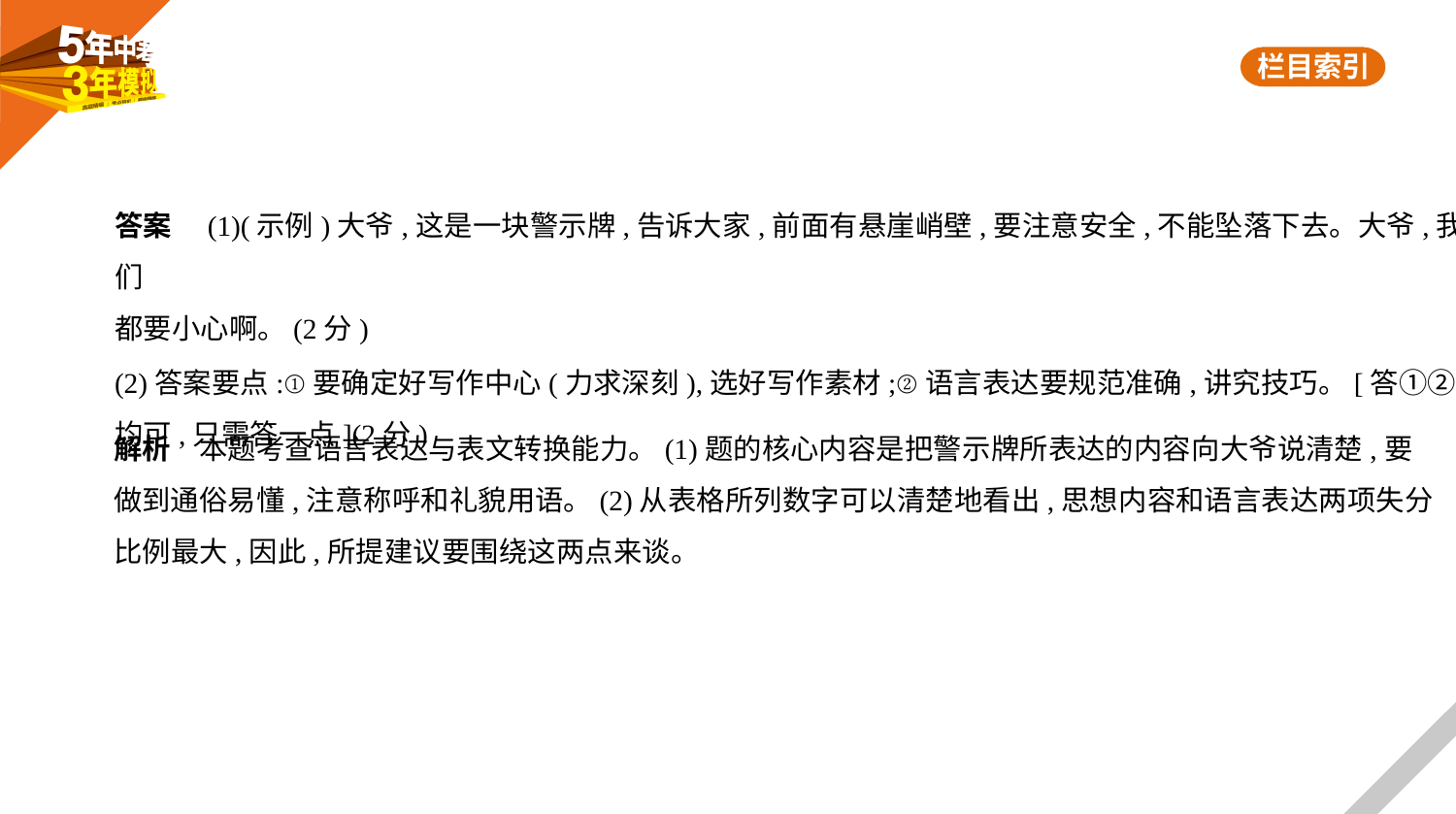

答案　(1)(示例)大爷,这是一块警示牌,告诉大家,前面有悬崖峭壁,要注意安全,不能坠落下去。大爷,我们
都要小心啊。(2分)
(2)答案要点:①要确定好写作中心(力求深刻),选好写作素材;②语言表达要规范准确,讲究技巧。[答①②
均可,只需答一点](2分)
解析　本题考查语言表达与表文转换能力。(1)题的核心内容是把警示牌所表达的内容向大爷说清楚,要
做到通俗易懂,注意称呼和礼貌用语。(2)从表格所列数字可以清楚地看出,思想内容和语言表达两项失分
比例最大,因此,所提建议要围绕这两点来谈。